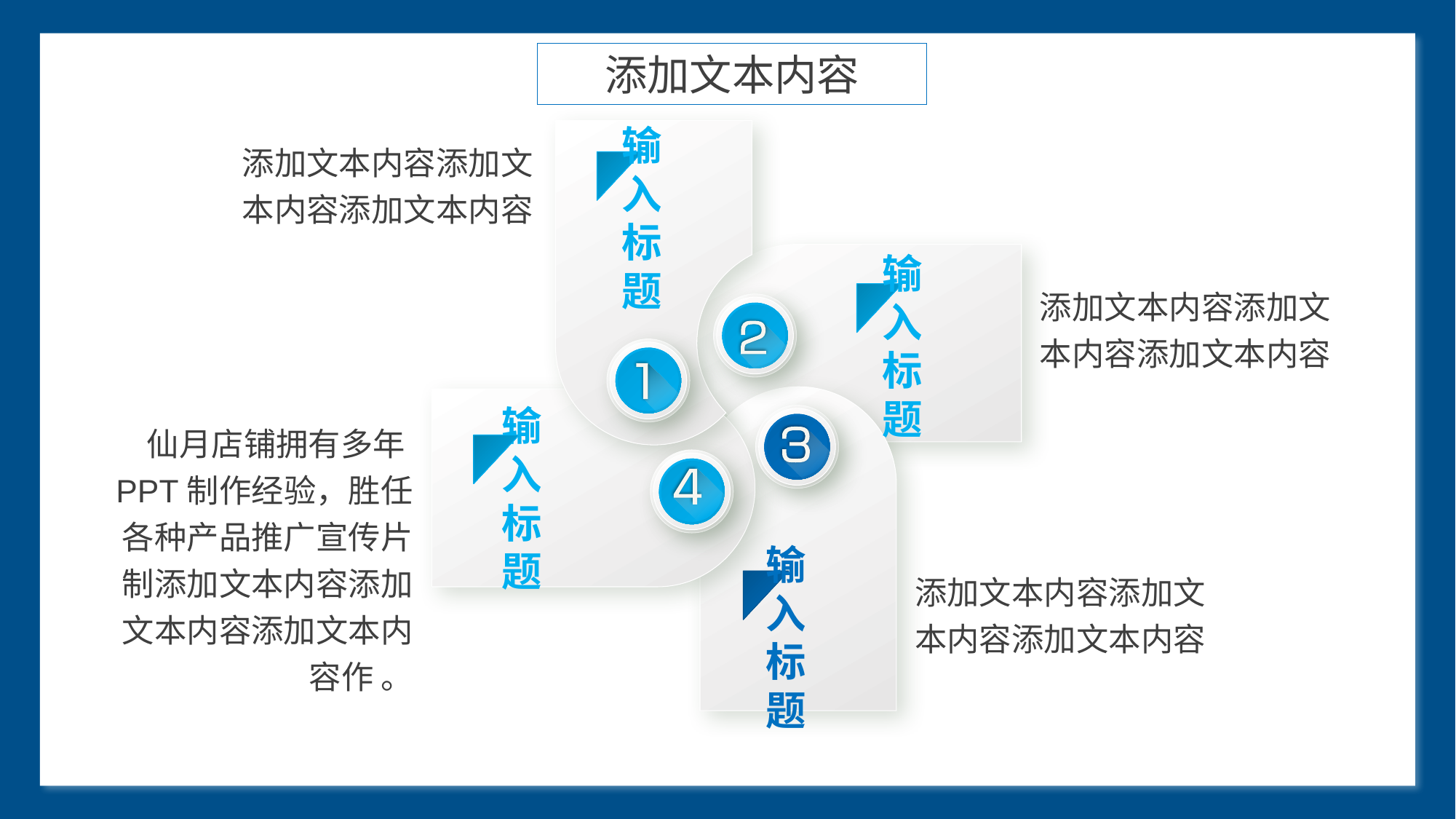

添加文本内容

添加文本内容添加文本内容添加文本内容
#

输入标题

添加文本内容添加文本内容添加文本内容

输入标题

仙月店铺拥有多年PPT制作经验，胜任各种产品推广宣传片制添加文本内容添加文本内容添加文本内容作 。

输入标题

添加文本内容添加文本内容添加文本内容

输入标题